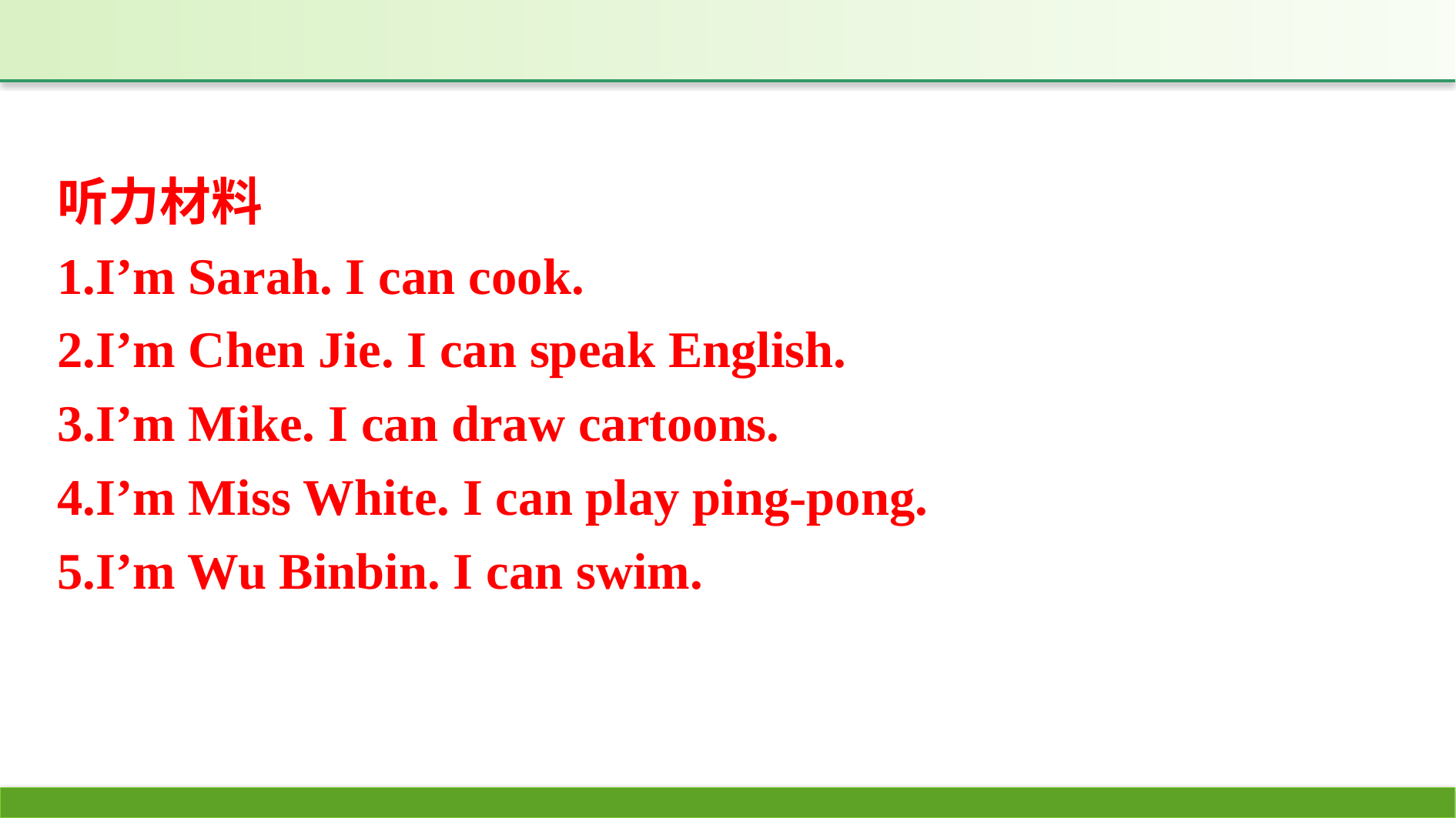

听力材料
1.I’m Sarah. I can cook.
2.I’m Chen Jie. I can speak English.
3.I’m Mike. I can draw cartoons.
4.I’m Miss White. I can play ping-pong.
5.I’m Wu Binbin. I can swim.